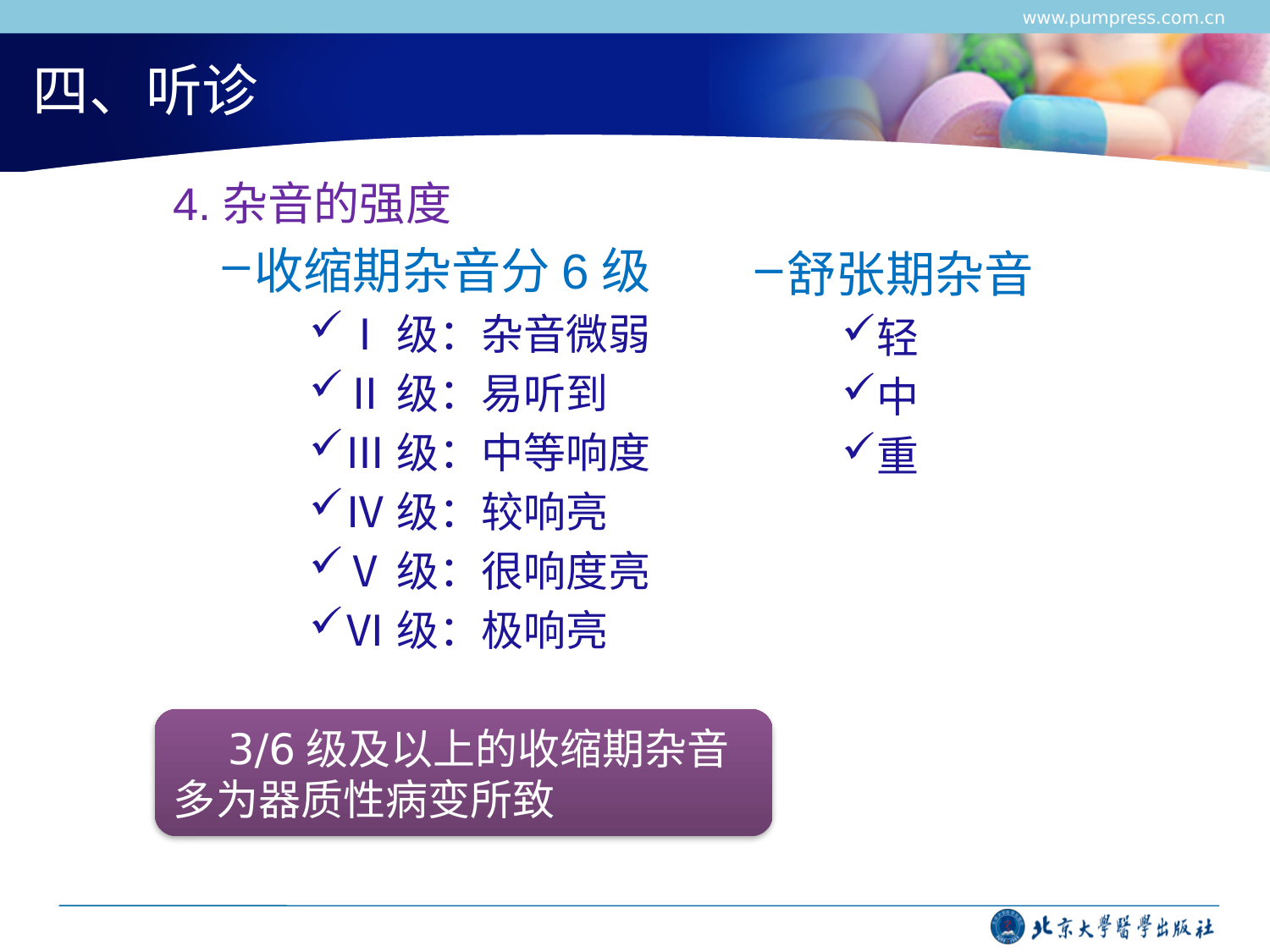

www.pumpress.com.cn
# 四、听诊
4.杂音的强度
收缩期杂音分6级
Ⅰ级：杂音微弱
Ⅱ级：易听到
Ⅲ级：中等响度
Ⅳ级：较响亮
Ⅴ级：很响度亮
Ⅵ级：极响亮

舒张期杂音
轻
中
重

    3/6级及以上的收缩期杂音多为器质性病变所致